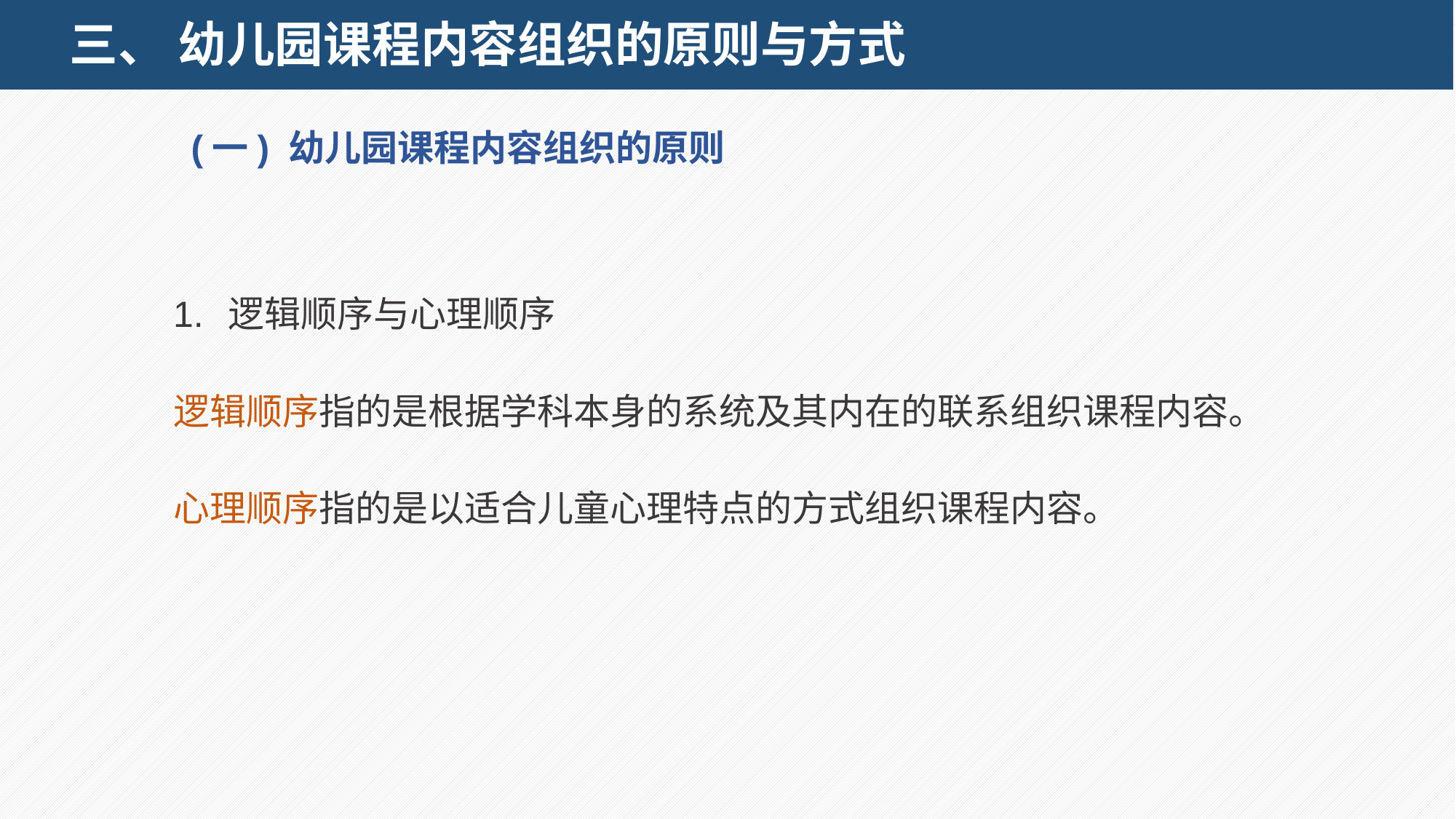

# 三、 幼儿园课程内容组织的原则与方式
(一) 幼儿园课程内容组织的原则

逻辑顺序与心理顺序

逻辑顺序指的是根据学科本身的系统及其内在的联系组织课程内容。

心理顺序指的是以适合儿童心理特点的方式组织课程内容。